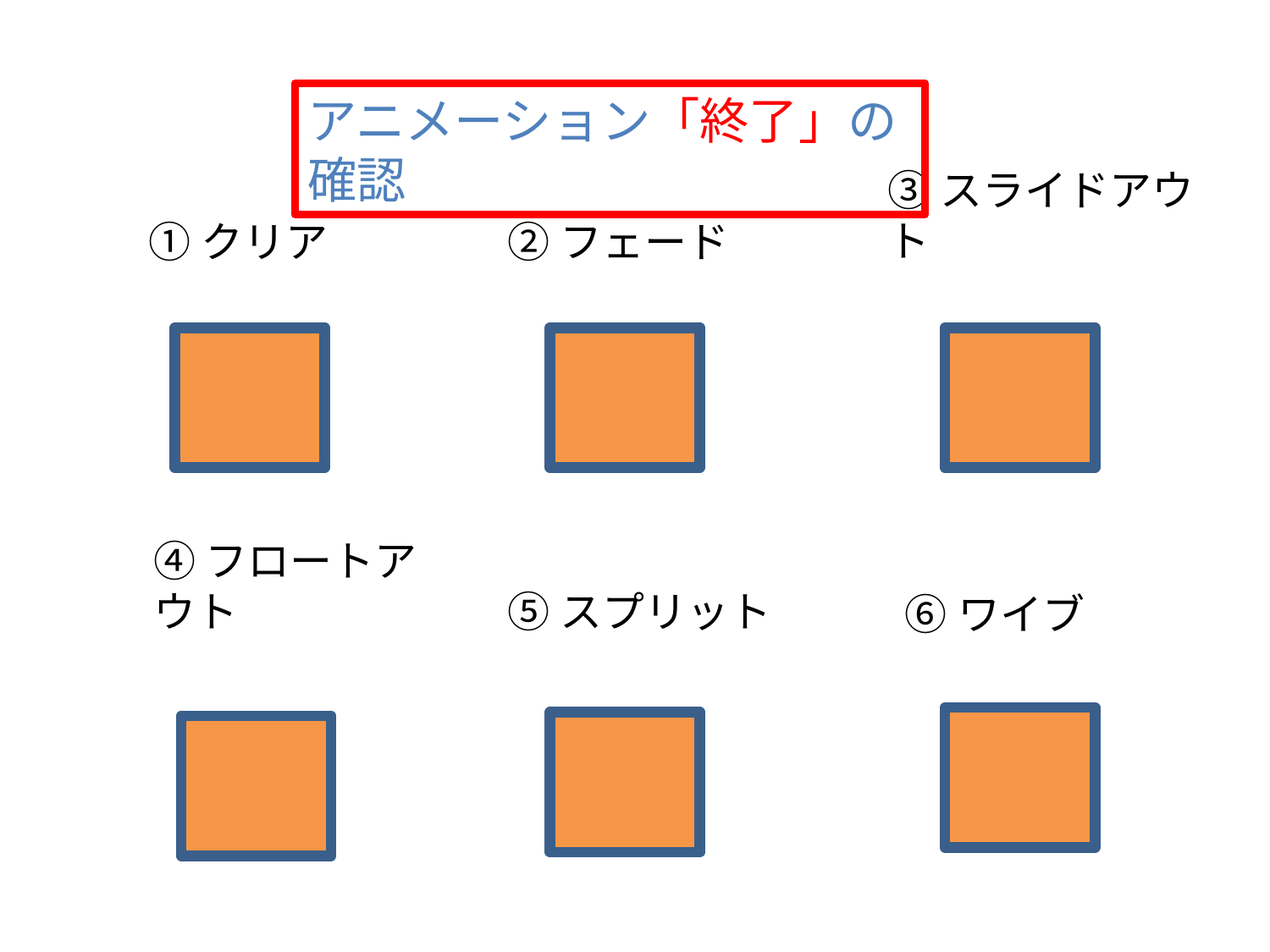

アニメーション「終了」の確認
③スライドアウト
①クリア
②フェード

④フロートアウト
⑤スプリット
⑥ワイブ